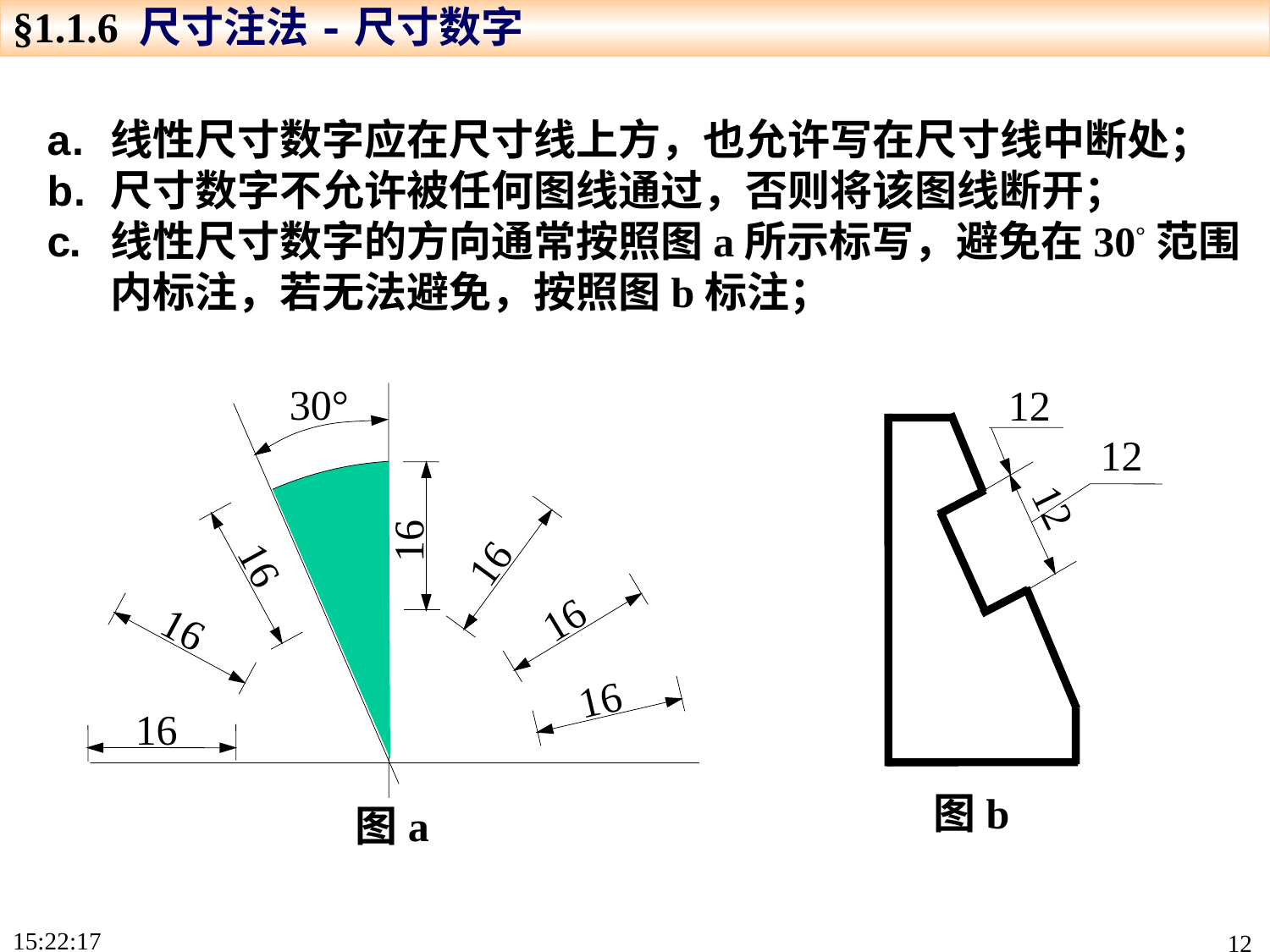

§1.1.6 尺寸注法-尺寸数字
线性尺寸数字应在尺寸线上方，也允许写在尺寸线中断处；
尺寸数字不允许被任何图线通过，否则将该图线断开；
线性尺寸数字的方向通常按照图a所示标写，避免在30°范围内标注，若无法避免，按照图b标注；
30°

12

12

12
16

16

16

16

16

16

16

图b
图a
15:22:17
12